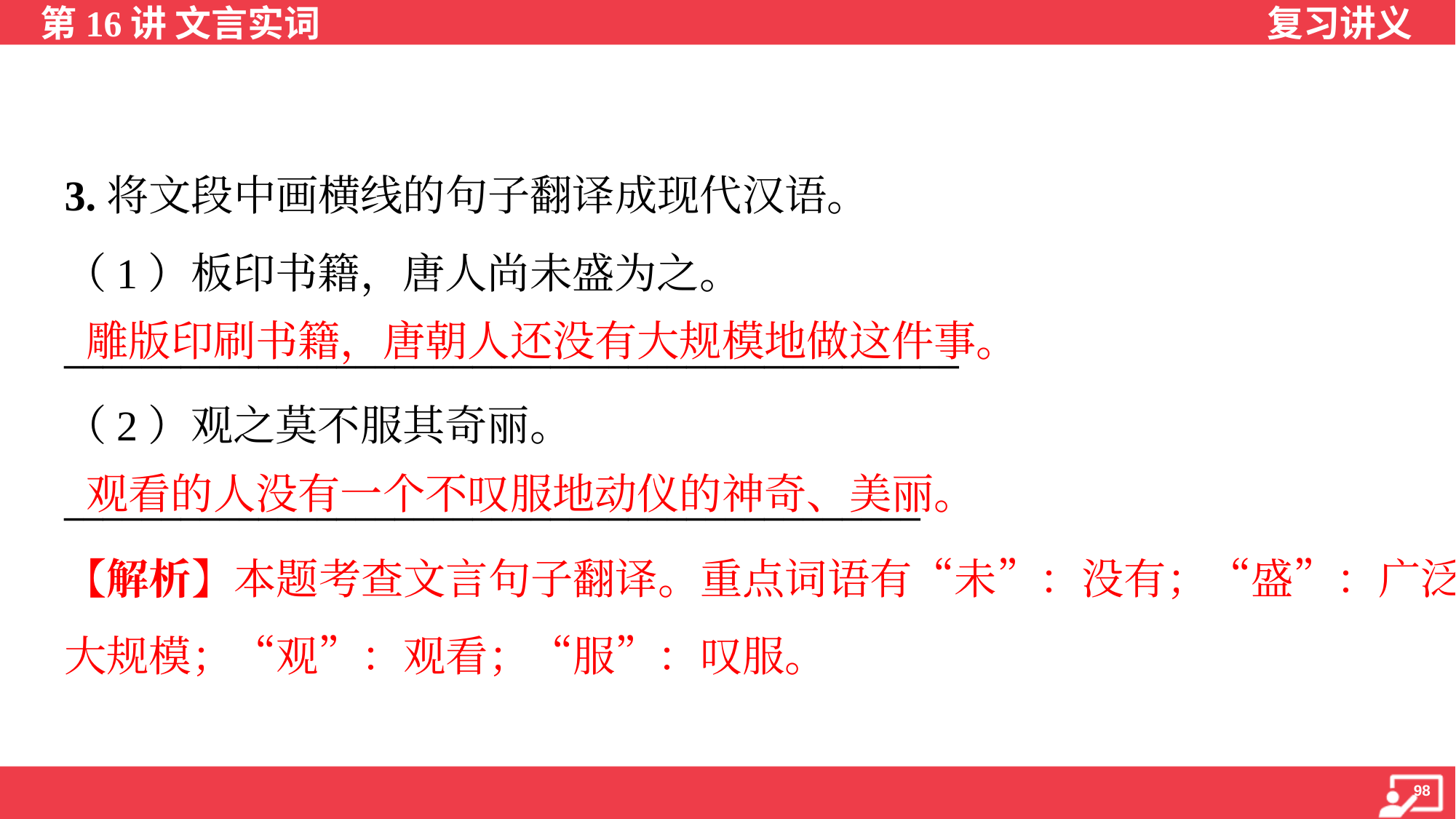

3.将文段中画横线的句子翻译成现代汉语。
（1）板印书籍，唐人尚未盛为之。
______________________________________________
雕版印刷书籍，唐朝人还没有大规模地做这件事。
（2）观之莫不服其奇丽。
____________________________________________
观看的人没有一个不叹服地动仪的神奇、美丽。
【解析】本题考查文言句子翻译。重点词语有“未”：没有；“盛”：广泛、
大规模；“观”：观看；“服”：叹服。